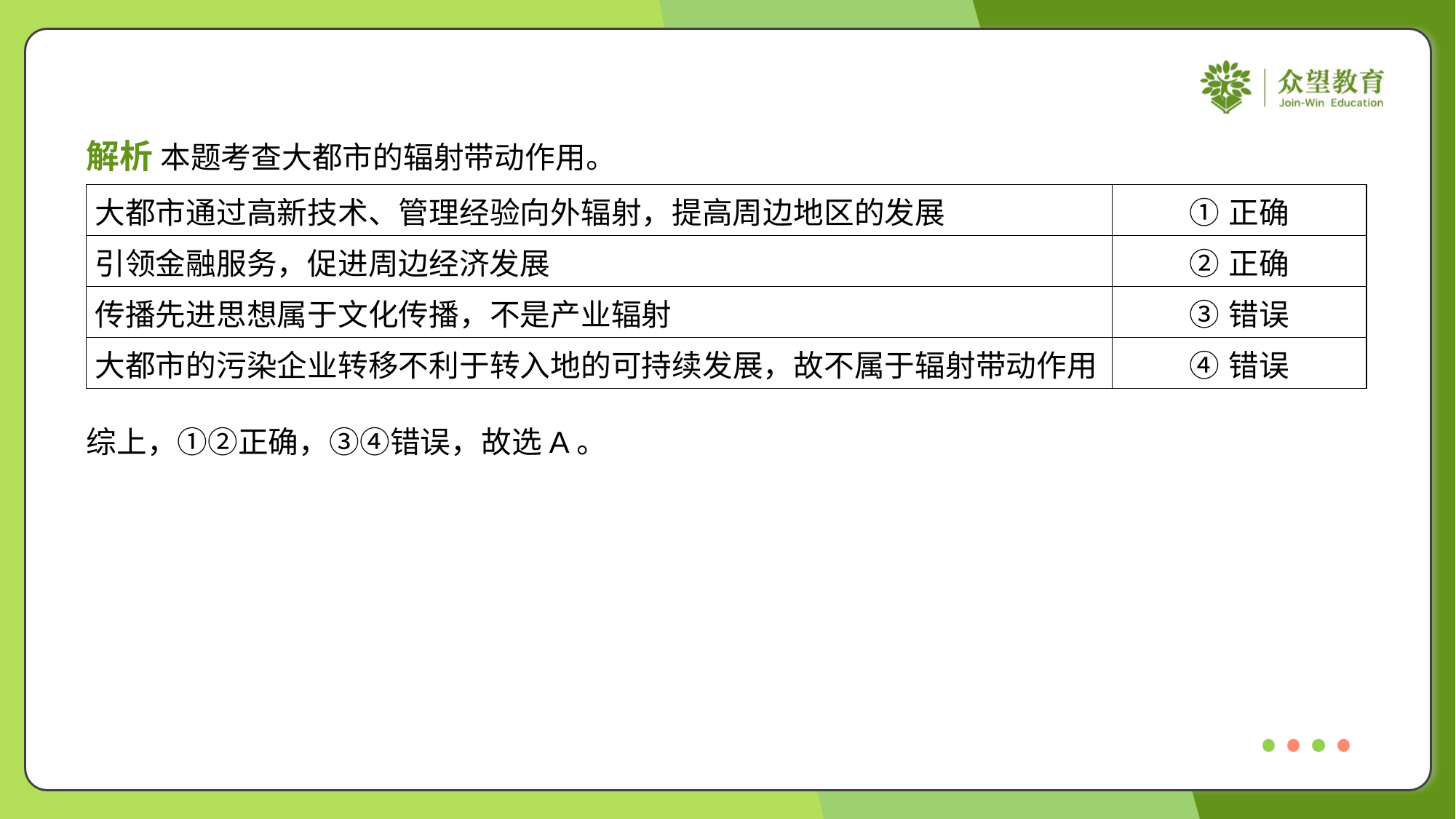

解析 本题考查大都市的辐射带动作用。
| 大都市通过高新技术、管理经验向外辐射，提高周边地区的发展 | ①正确 |
| --- | --- |
| 引领金融服务，促进周边经济发展 | ②正确 |
| 传播先进思想属于文化传播，不是产业辐射 | ③错误 |
| 大都市的污染企业转移不利于转入地的可持续发展，故不属于辐射带动作用 | ④错误 |
综上，①②正确，③④错误，故选A。